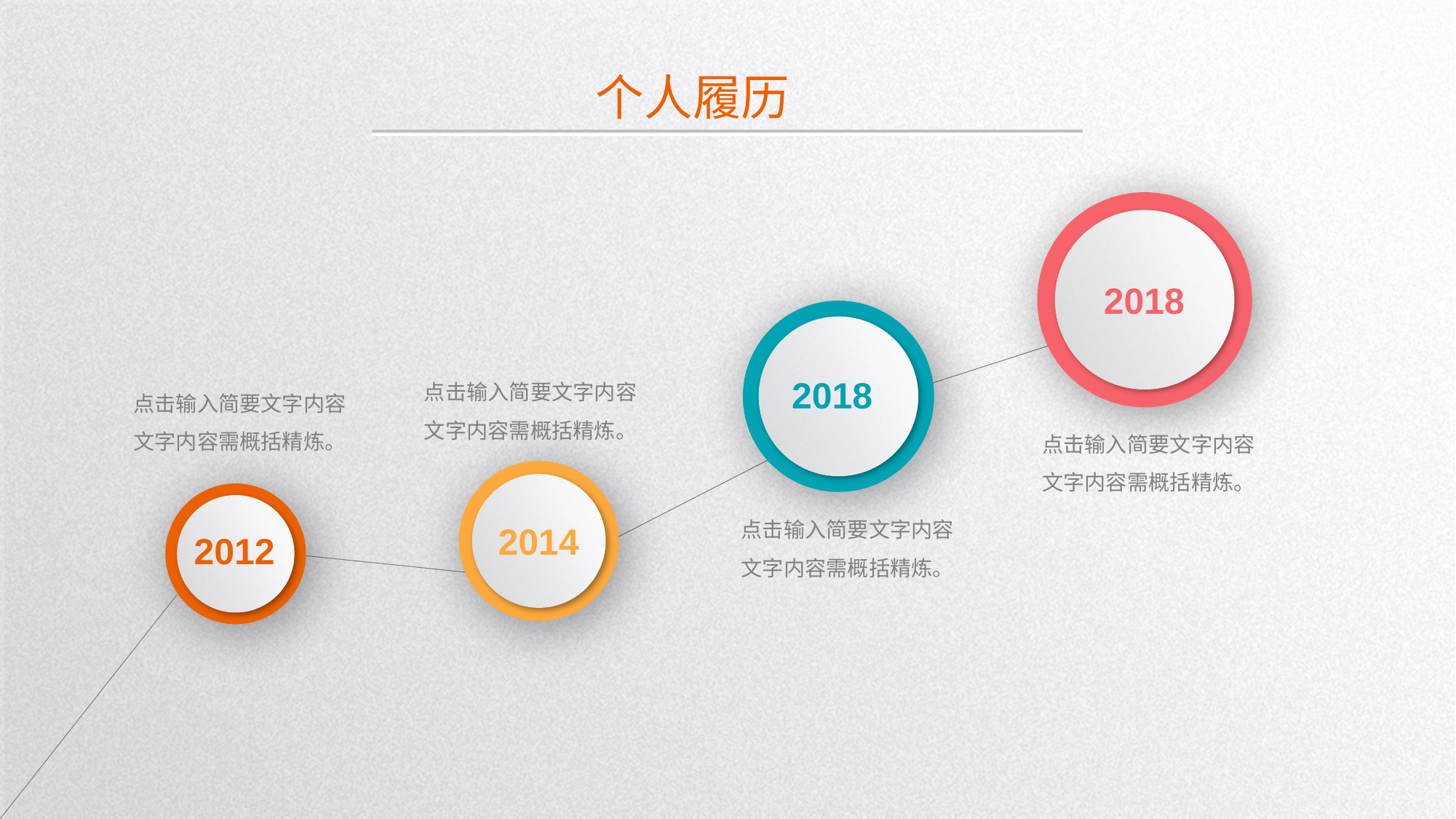

个人履历

2018

点击输入简要文字内容
文字内容需概括精炼。
2018
点击输入简要文字内容
文字内容需概括精炼。
点击输入简要文字内容
文字内容需概括精炼。

点击输入简要文字内容
文字内容需概括精炼。
2014
2012